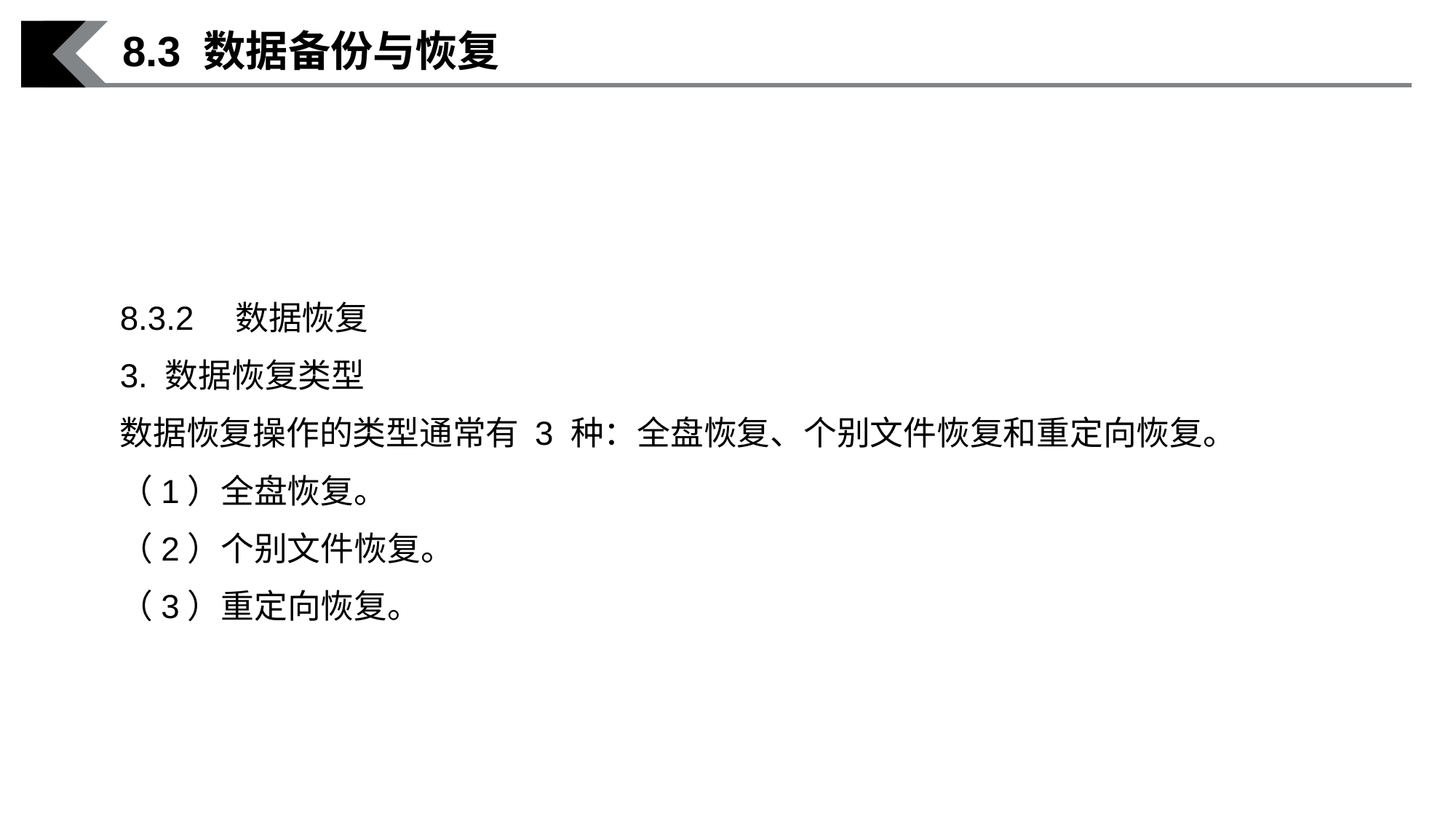

8.3 数据备份与恢复
8.3.2　数据恢复
3. 数据恢复类型
数据恢复操作的类型通常有 3 种：全盘恢复、个别文件恢复和重定向恢复。
（1）全盘恢复。
（2）个别文件恢复。
（3）重定向恢复。